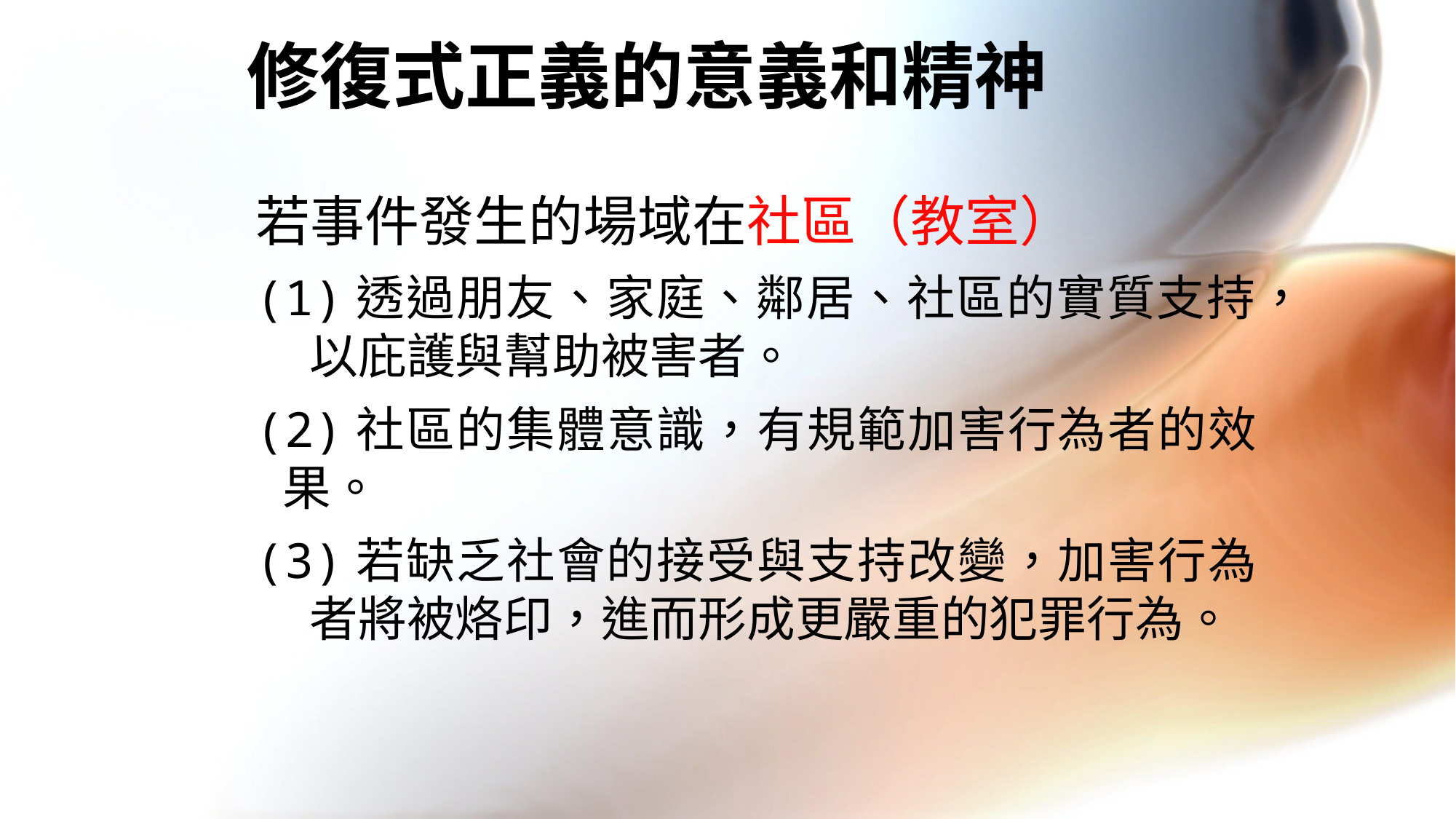

# 修復式正義的意義和精神
若事件發生的場域在社區（教室）
(1)透過朋友、家庭、鄰居、社區的實質支持，以庇護與幫助被害者。
(2)社區的集體意識，有規範加害行為者的效果。
(3)若缺乏社會的接受與支持改變，加害行為者將被烙印，進而形成更嚴重的犯罪行為。